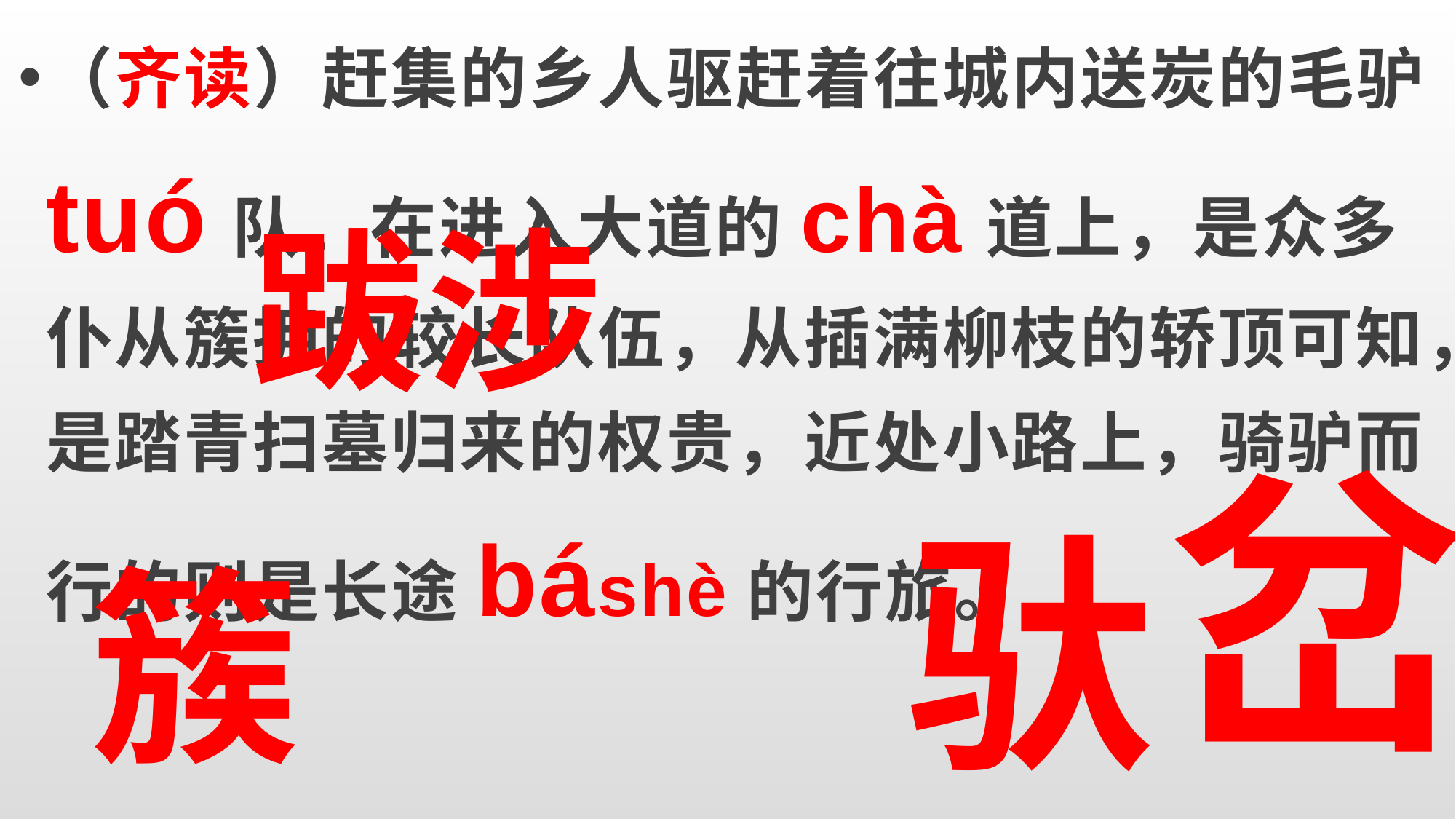

（齐读）赶集的乡人驱赶着往城内送炭的毛驴tuó队。在进入大道的chà道上，是众多仆从簇拥的较长队伍，从插满柳枝的轿顶可知，是踏青扫墓归来的权贵，近处小路上，骑驴而行的则是长途báshè的行旅。
#
跋涉
岔
驮
簇